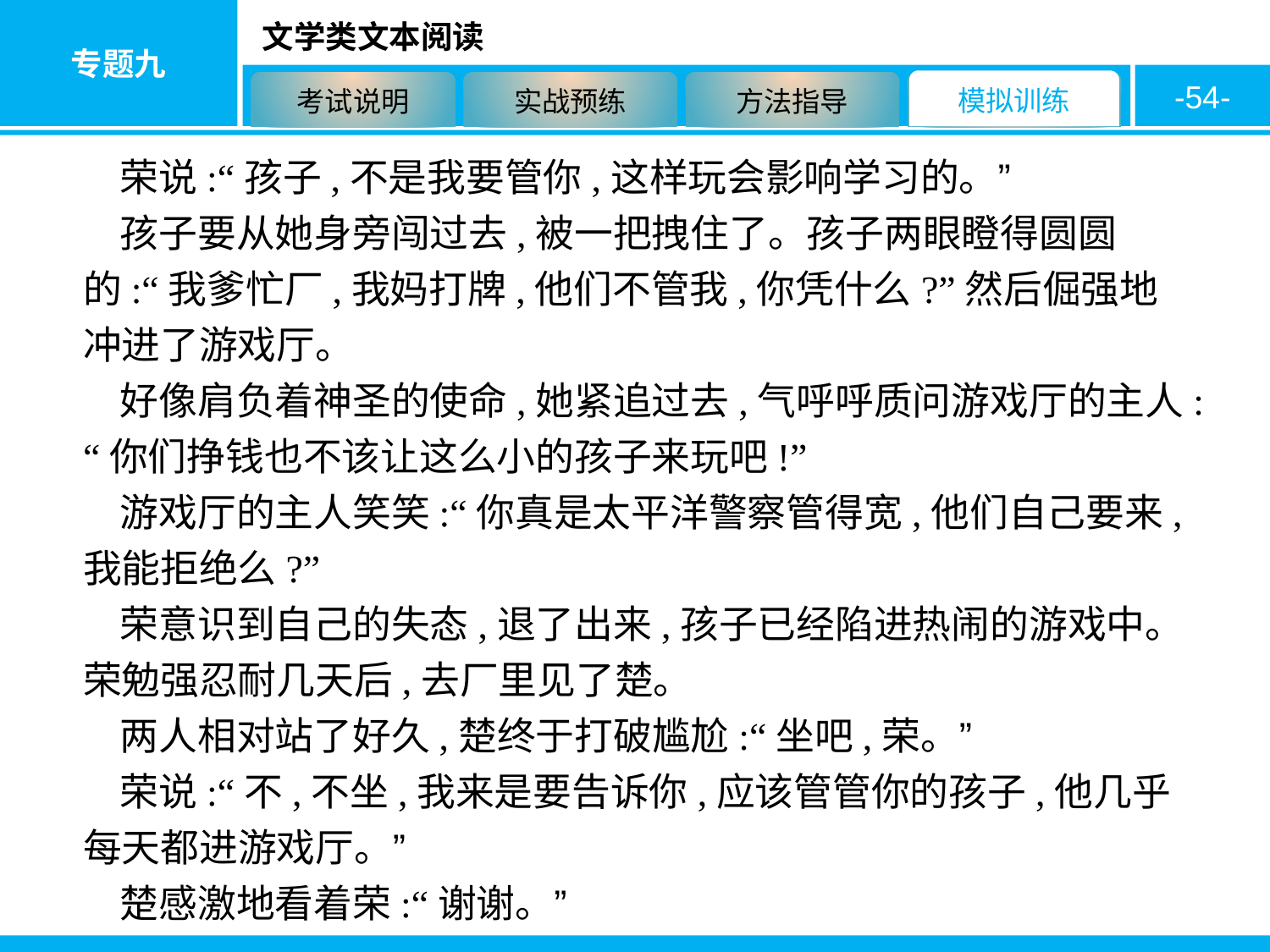

-54-
荣说:“孩子,不是我要管你,这样玩会影响学习的。”
孩子要从她身旁闯过去,被一把拽住了。孩子两眼瞪得圆圆的:“我爹忙厂,我妈打牌,他们不管我,你凭什么?”然后倔强地冲进了游戏厅。
好像肩负着神圣的使命,她紧追过去,气呼呼质问游戏厅的主人:“你们挣钱也不该让这么小的孩子来玩吧!”
游戏厅的主人笑笑:“你真是太平洋警察管得宽,他们自己要来,我能拒绝么?”
荣意识到自己的失态,退了出来,孩子已经陷进热闹的游戏中。荣勉强忍耐几天后,去厂里见了楚。
两人相对站了好久,楚终于打破尴尬:“坐吧,荣。”
荣说:“不,不坐,我来是要告诉你,应该管管你的孩子,他几乎每天都进游戏厅。”
楚感激地看着荣:“谢谢。”